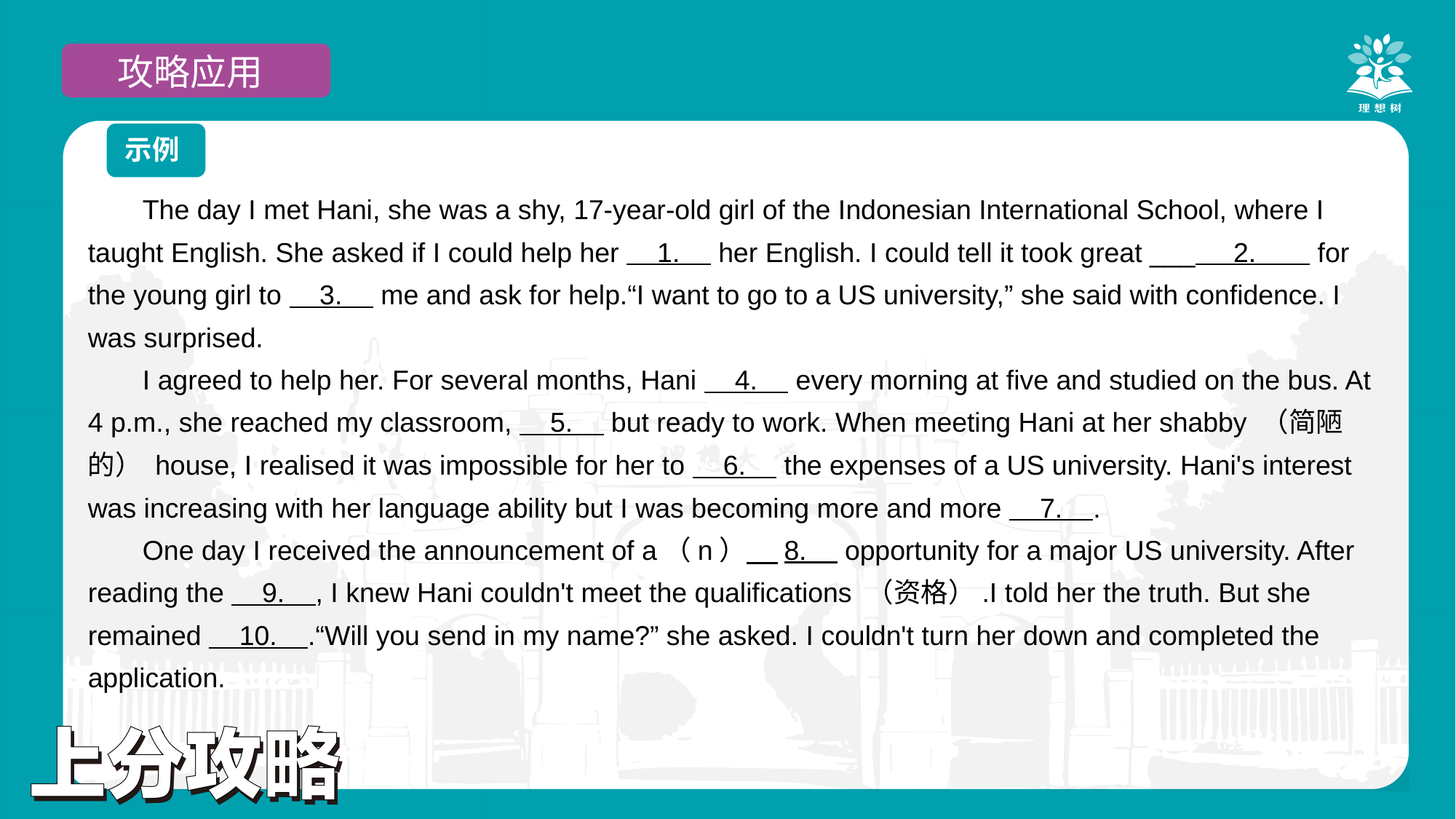

攻略应用

示例
The day I met Hani, she was a shy, 17-year-old girl of the Indonesian International School, where I taught English. She asked if I could help her     1.     her English. I could tell it took great ___     2.        for the young girl to     3.     me and ask for help.“I want to go to a US university,” she said with confidence. I was surprised.
I agreed to help her. For several months, Hani     4.     every morning at five and studied on the bus. At 4 p.m., she reached my classroom,     5.     but ready to work. When meeting Hani at her shabby （简陋的） house, I realised it was impossible for her to     6.     the expenses of a US university. Hani's interest was increasing with her language ability but I was becoming more and more     7.    .
One day I received the announcement of a（n）     8.     opportunity for a major US university. After reading the     9.    , I knew Hani couldn't meet the qualifications （资格）.I told her the truth. But she remained     10.    .“Will you send in my name?” she asked. I couldn't turn her down and completed the application.